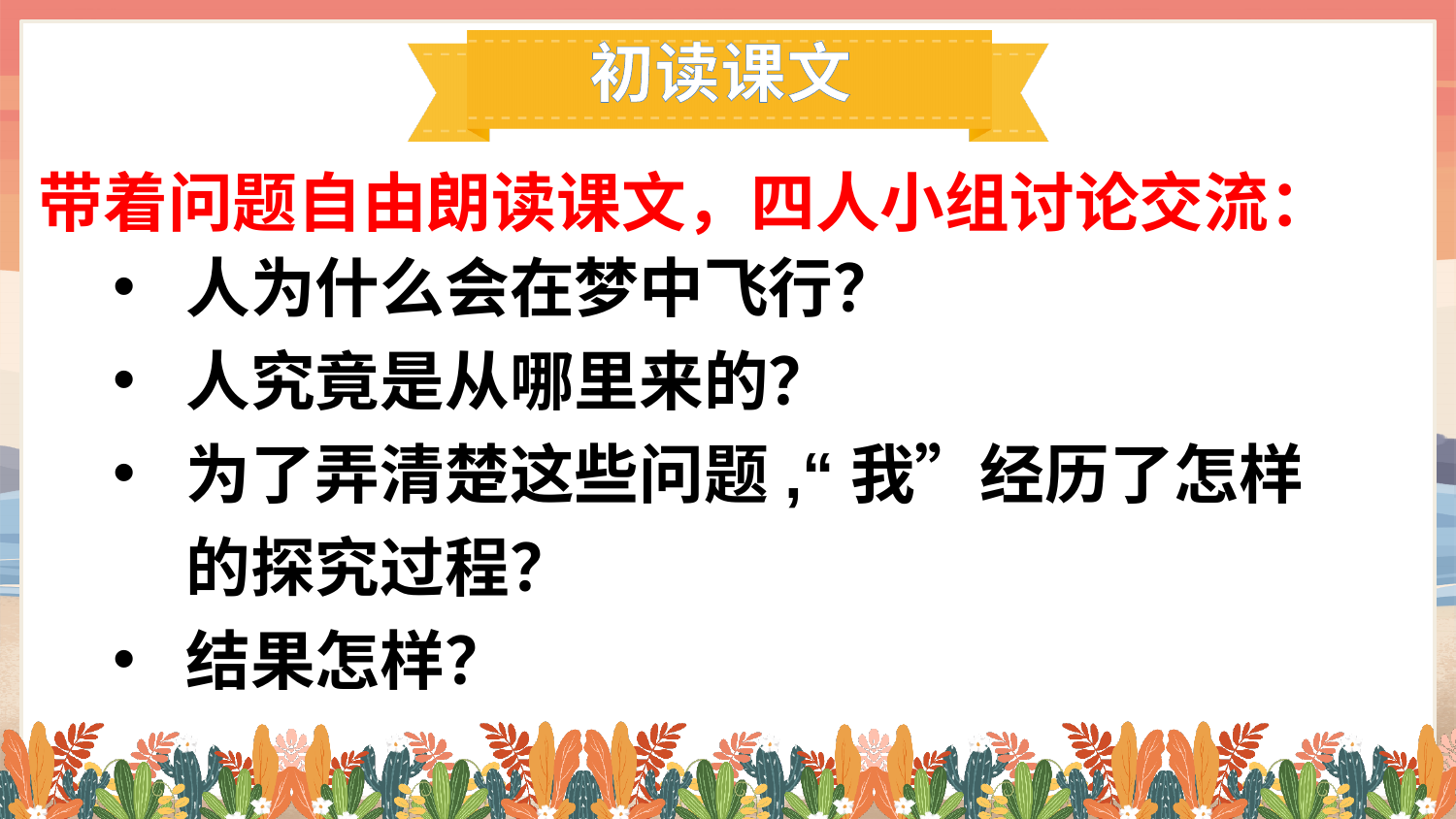

初读课文
带着问题自由朗读课文，四人小组讨论交流：
人为什么会在梦中飞行？
人究竟是从哪里来的？
为了弄清楚这些问题,“我”经历了怎样的探究过程？
结果怎样？